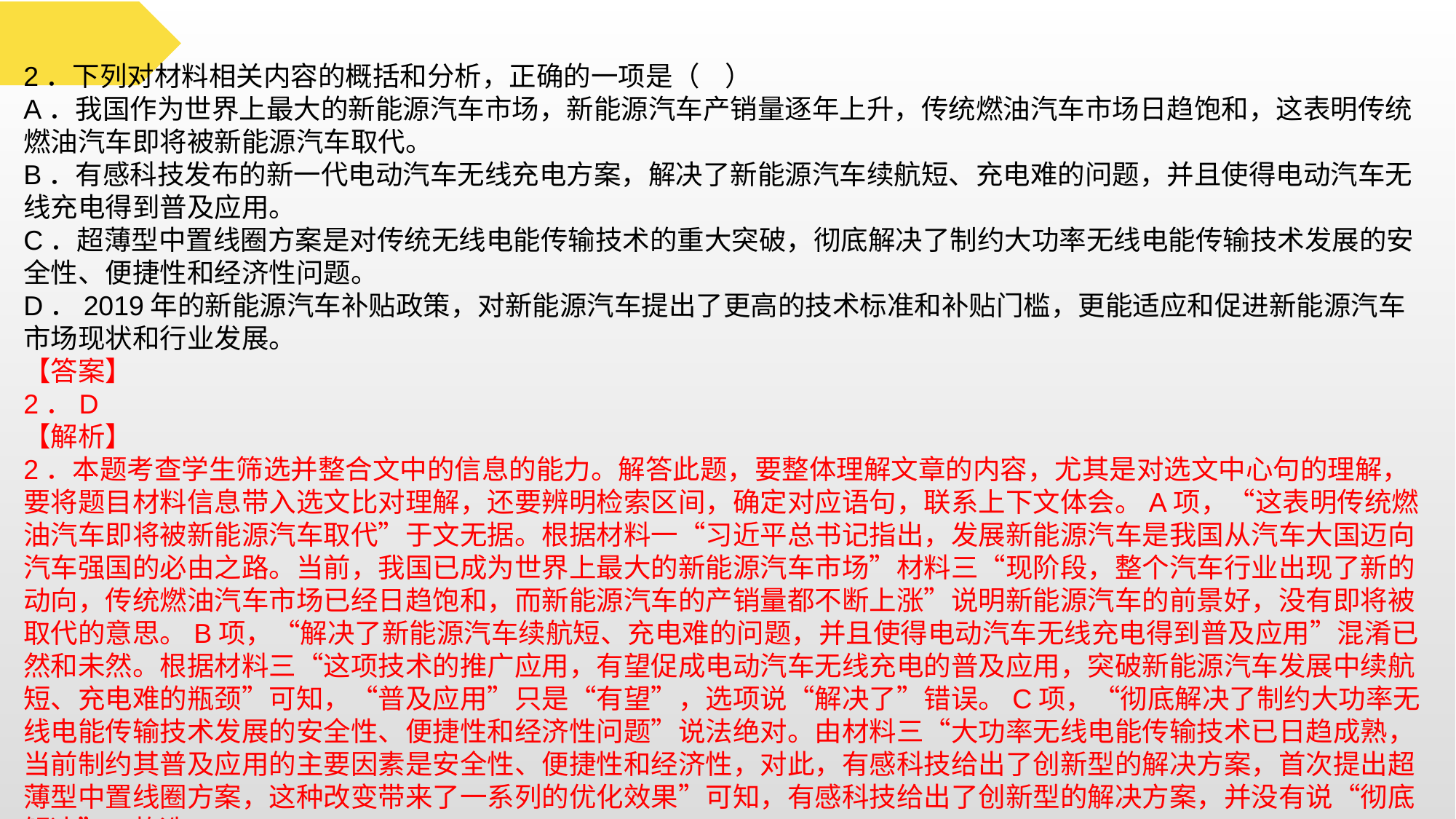

2．下列对材料相关内容的概括和分析，正确的一项是（    ）
A．我国作为世界上最大的新能源汽车市场，新能源汽车产销量逐年上升，传统燃油汽车市场日趋饱和，这表明传统燃油汽车即将被新能源汽车取代。
B．有感科技发布的新一代电动汽车无线充电方案，解决了新能源汽车续航短、充电难的问题，并且使得电动汽车无线充电得到普及应用。
C．超薄型中置线圈方案是对传统无线电能传输技术的重大突破，彻底解决了制约大功率无线电能传输技术发展的安全性、便捷性和经济性问题。
D．2019年的新能源汽车补贴政策，对新能源汽车提出了更高的技术标准和补贴门槛，更能适应和促进新能源汽车市场现状和行业发展。
【答案】
2．D
【解析】
2．本题考查学生筛选并整合文中的信息的能力。解答此题，要整体理解文章的内容，尤其是对选文中心句的理解，要将题目材料信息带入选文比对理解，还要辨明检索区间，确定对应语句，联系上下文体会。A项，“这表明传统燃油汽车即将被新能源汽车取代”于文无据。根据材料一“习近平总书记指出，发展新能源汽车是我国从汽车大国迈向汽车强国的必由之路。当前，我国已成为世界上最大的新能源汽车市场”材料三“现阶段，整个汽车行业出现了新的动向，传统燃油汽车市场已经日趋饱和，而新能源汽车的产销量都不断上涨”说明新能源汽车的前景好，没有即将被取代的意思。B项，“解决了新能源汽车续航短、充电难的问题，并且使得电动汽车无线充电得到普及应用”混淆已然和未然。根据材料三“这项技术的推广应用，有望促成电动汽车无线充电的普及应用，突破新能源汽车发展中续航短、充电难的瓶颈”可知，“普及应用”只是“有望”，选项说“解决了”错误。C项，“彻底解决了制约大功率无线电能传输技术发展的安全性、便捷性和经济性问题”说法绝对。由材料三“大功率无线电能传输技术已日趋成熟，当前制约其普及应用的主要因素是安全性、便捷性和经济性，对此，有感科技给出了创新型的解决方案，首次提出超薄型中置线圈方案，这种改变带来了一系列的优化效果”可知，有感科技给出了创新型的解决方案，并没有说“彻底解决”。故选D。